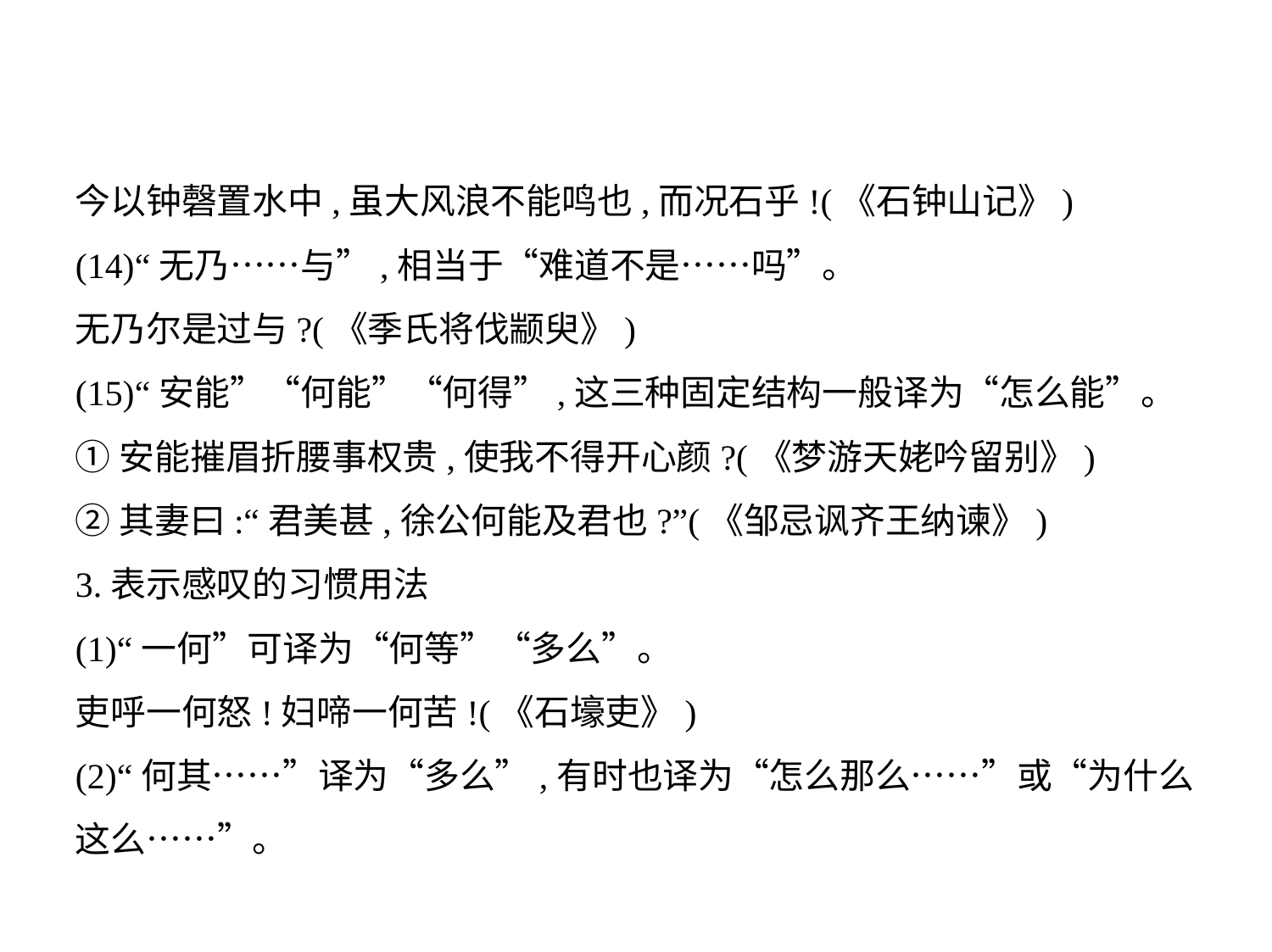

今以钟磬置水中,虽大风浪不能鸣也,而况石乎!(《石钟山记》)
(14)“无乃……与”,相当于“难道不是……吗”。
无乃尔是过与?(《季氏将伐颛臾》)
(15)“安能”“何能”“何得”,这三种固定结构一般译为“怎么能”。
①安能摧眉折腰事权贵,使我不得开心颜?(《梦游天姥吟留别》)
②其妻曰:“君美甚,徐公何能及君也?”(《邹忌讽齐王纳谏》)
3.表示感叹的习惯用法
(1)“一何”可译为“何等”“多么”。
吏呼一何怒!妇啼一何苦!(《石壕吏》)
(2)“何其……”译为“多么”,有时也译为“怎么那么……”或“为什么
这么……”。